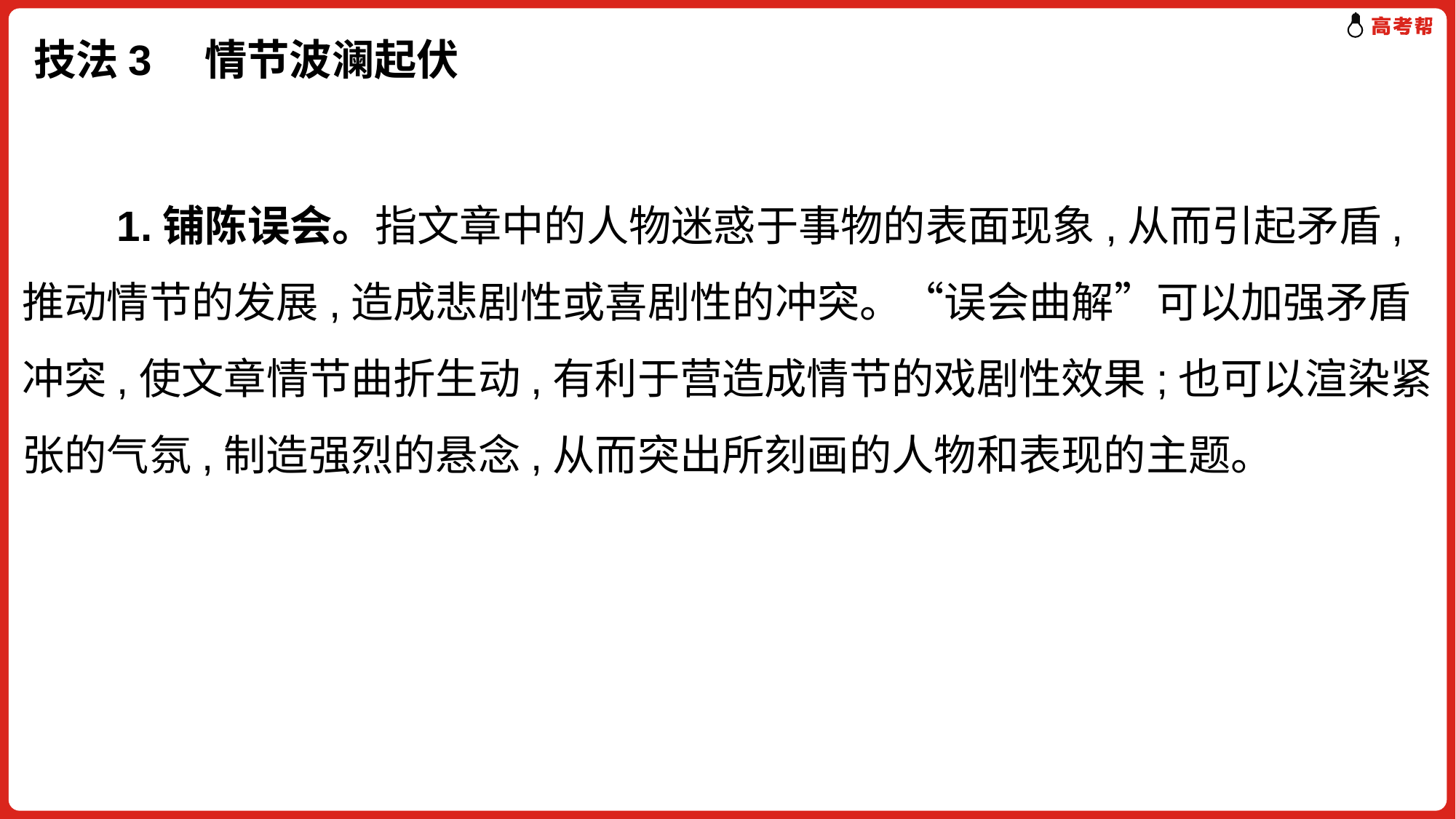

# 技法3　情节波澜起伏
　　1.铺陈误会。指文章中的人物迷惑于事物的表面现象,从而引起矛盾,推动情节的发展,造成悲剧性或喜剧性的冲突。“误会曲解”可以加强矛盾冲突,使文章情节曲折生动,有利于营造成情节的戏剧性效果;也可以渲染紧张的气氛,制造强烈的悬念,从而突出所刻画的人物和表现的主题。